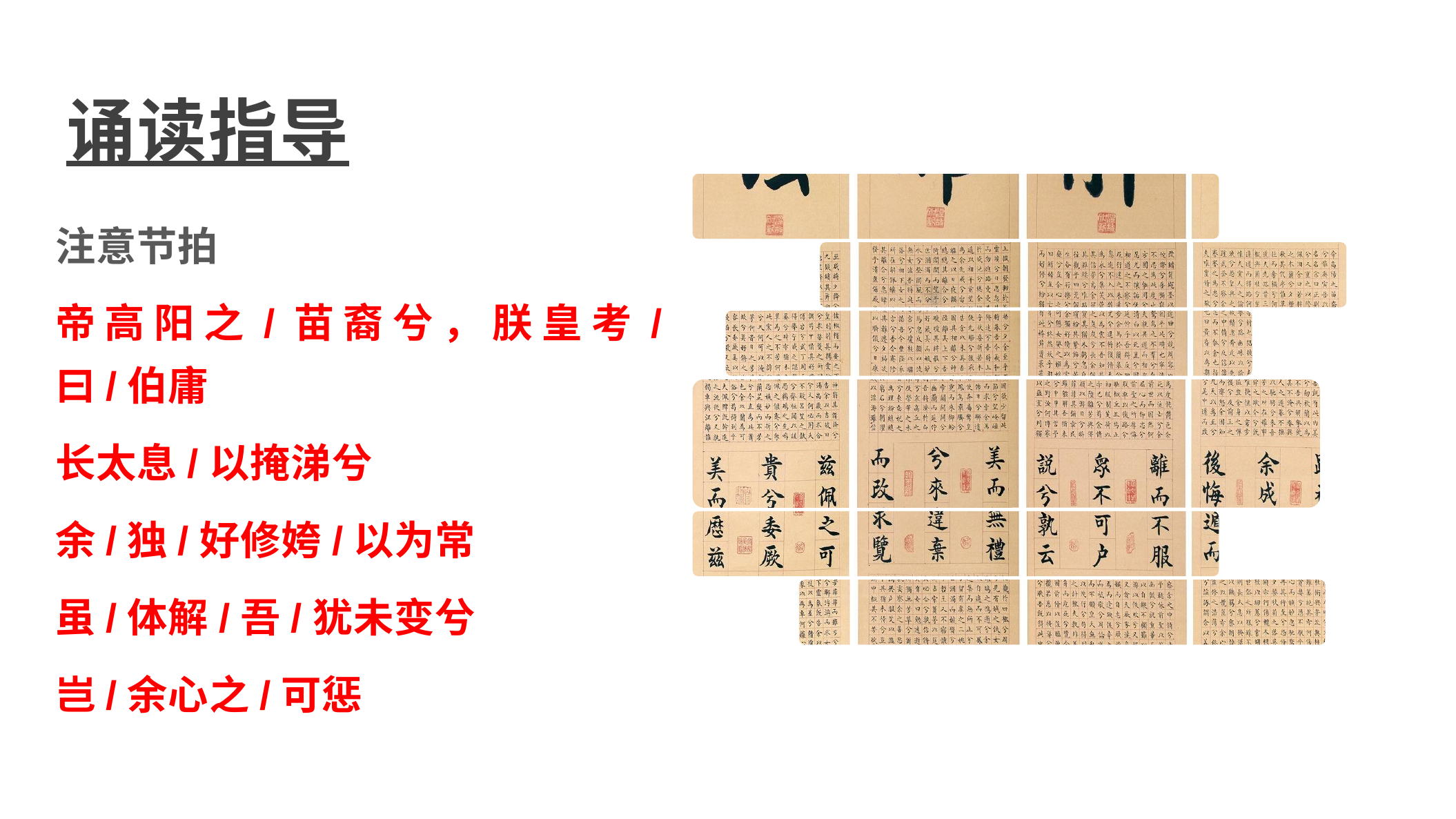

诵读指导

注意节拍
帝高阳之/苗裔兮，朕皇考/曰/伯庸
长太息/以掩涕兮
余/独/好修姱/以为常
虽/体解/吾/犹未变兮
岂/余心之/可惩